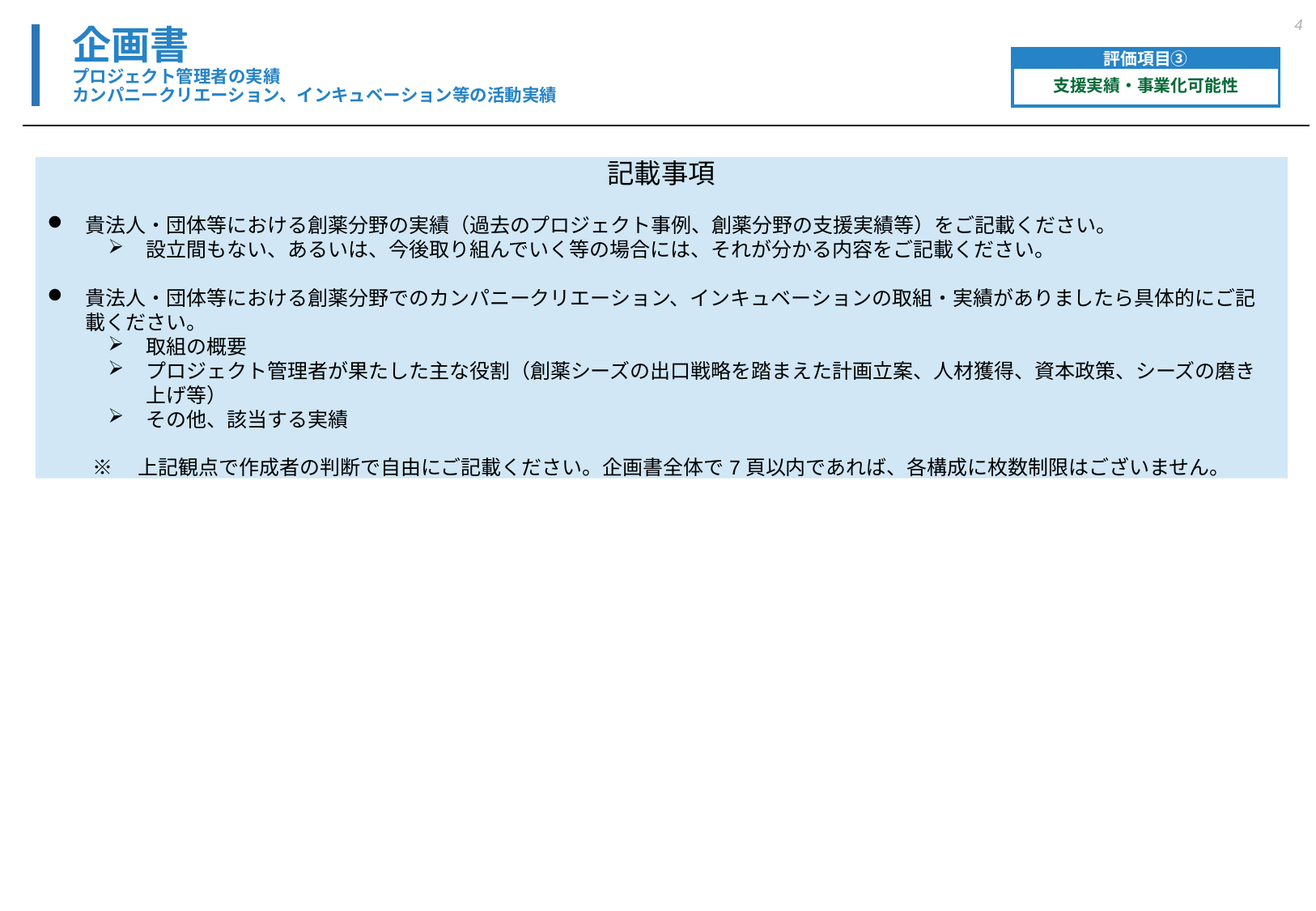

4
# 企画書 プロジェクト管理者の実績 カンパニークリエーション、インキュベーション等の活動実績
評価項目③
支援実績・事業化可能性
記載事項

貴法人・団体等における創薬分野の実績（過去のプロジェクト事例、創薬分野の支援実績等）をご記載ください。
設立間もない、あるいは、今後取り組んでいく等の場合には、それが分かる内容をご記載ください。

貴法人・団体等における創薬分野でのカンパニークリエーション、インキュベーションの取組・実績がありましたら具体的にご記載ください。
取組の概要
プロジェクト管理者が果たした主な役割（創薬シーズの出口戦略を踏まえた計画立案、人材獲得、資本政策、シーズの磨き上げ等）
その他、該当する実績

※　上記観点で作成者の判断で自由にご記載ください。企画書全体で7頁以内であれば、各構成に枚数制限はございません。